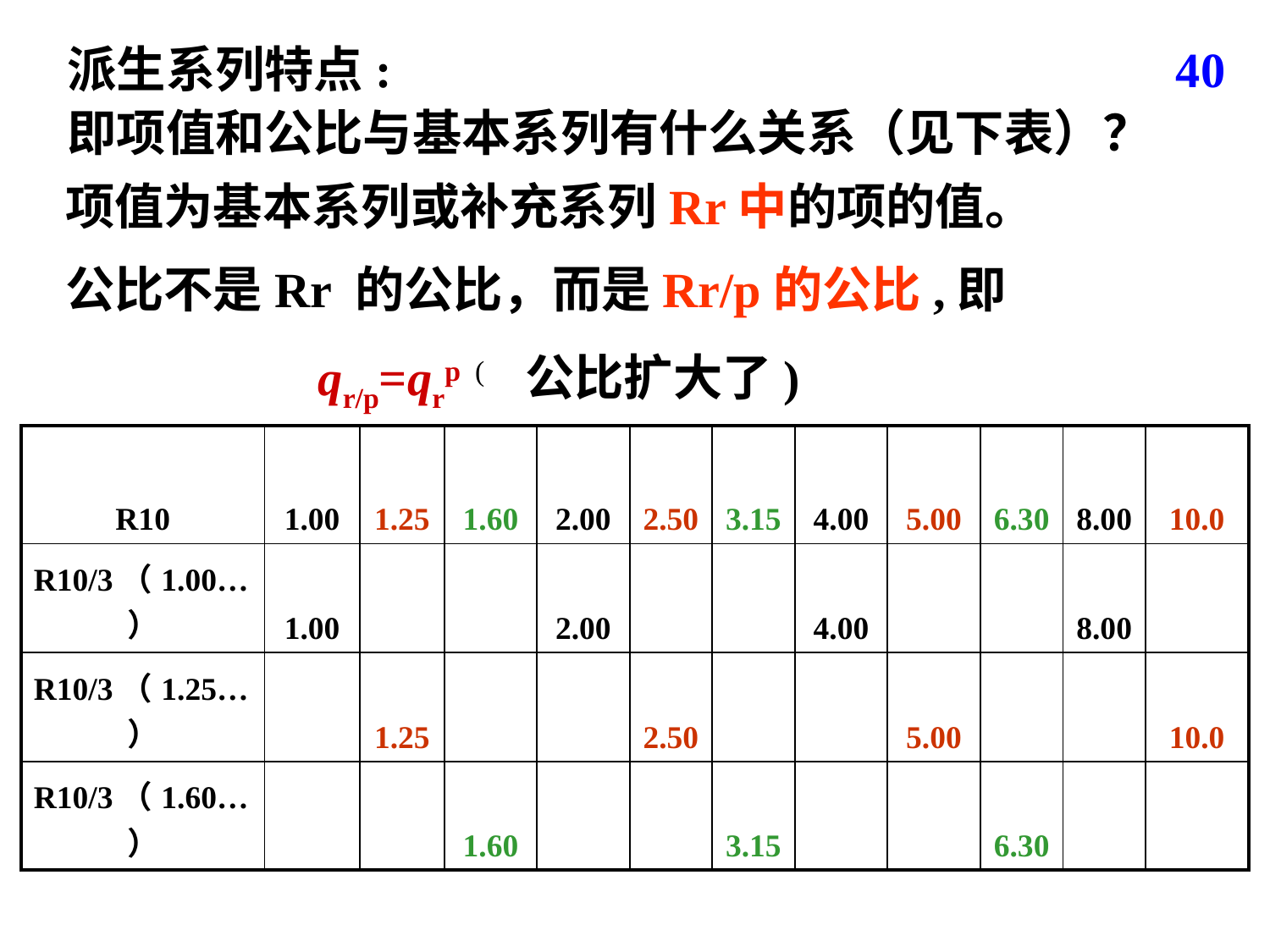

派生系列特点:
40
即项值和公比与基本系列有什么关系（见下表）？
项值为基本系列或补充系列Rr中的项的值。
公比不是Rr 的公比，而是Rr/p的公比,即
qr/p=qrp  (    公比扩大了)
| R10 | 1.00 | 1.25 | 1.60 | 2.00 | 2.50 | 3.15 | 4.00 | 5.00 | 6.30 | 8.00 | 10.0 |
| --- | --- | --- | --- | --- | --- | --- | --- | --- | --- | --- | --- |
| R10/3（1.00…） | 1.00 |  |  | 2.00 |  |  | 4.00 |  |  | 8.00 |  |
| R10/3（1.25…） |  | 1.25 |  |  | 2.50 |  |  | 5.00 |  |  | 10.0 |
| R10/3（1.60…） |  |  | 1.60 |  |  | 3.15 |  |  | 6.30 |  |  |